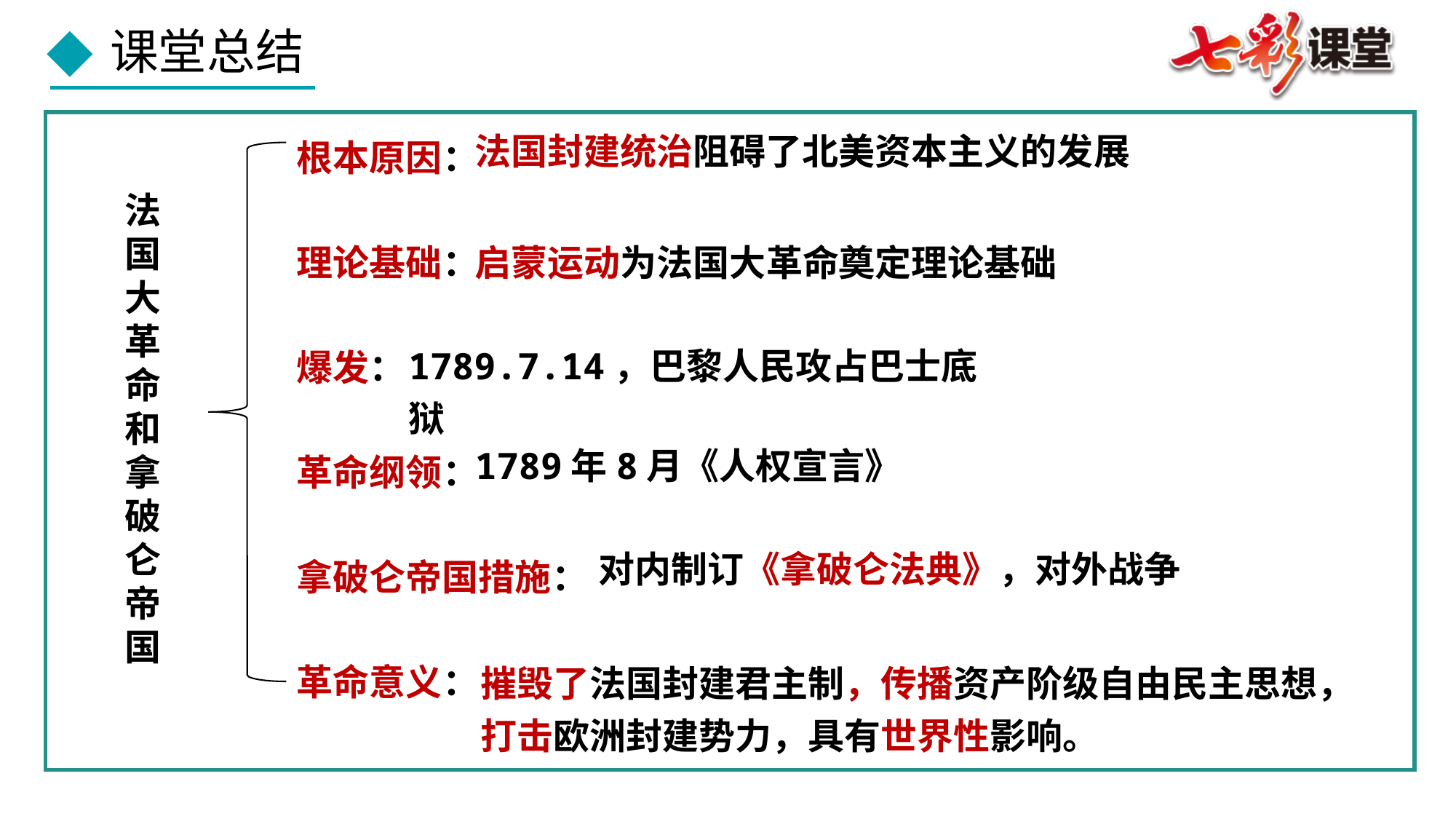

根本原因：

理论基础：

爆发：

革命纲领：

拿破仑帝国措施：

革命意义：
法国封建统治阻碍了北美资本主义的发展

法国大革命和拿破仑帝国
启蒙运动为法国大革命奠定理论基础
1789.7.14，巴黎人民攻占巴士底狱
1789年8月《人权宣言》
对内制订《拿破仑法典》，对外战争
摧毁了法国封建君主制，传播资产阶级自由民主思想，打击欧洲封建势力，具有世界性影响。